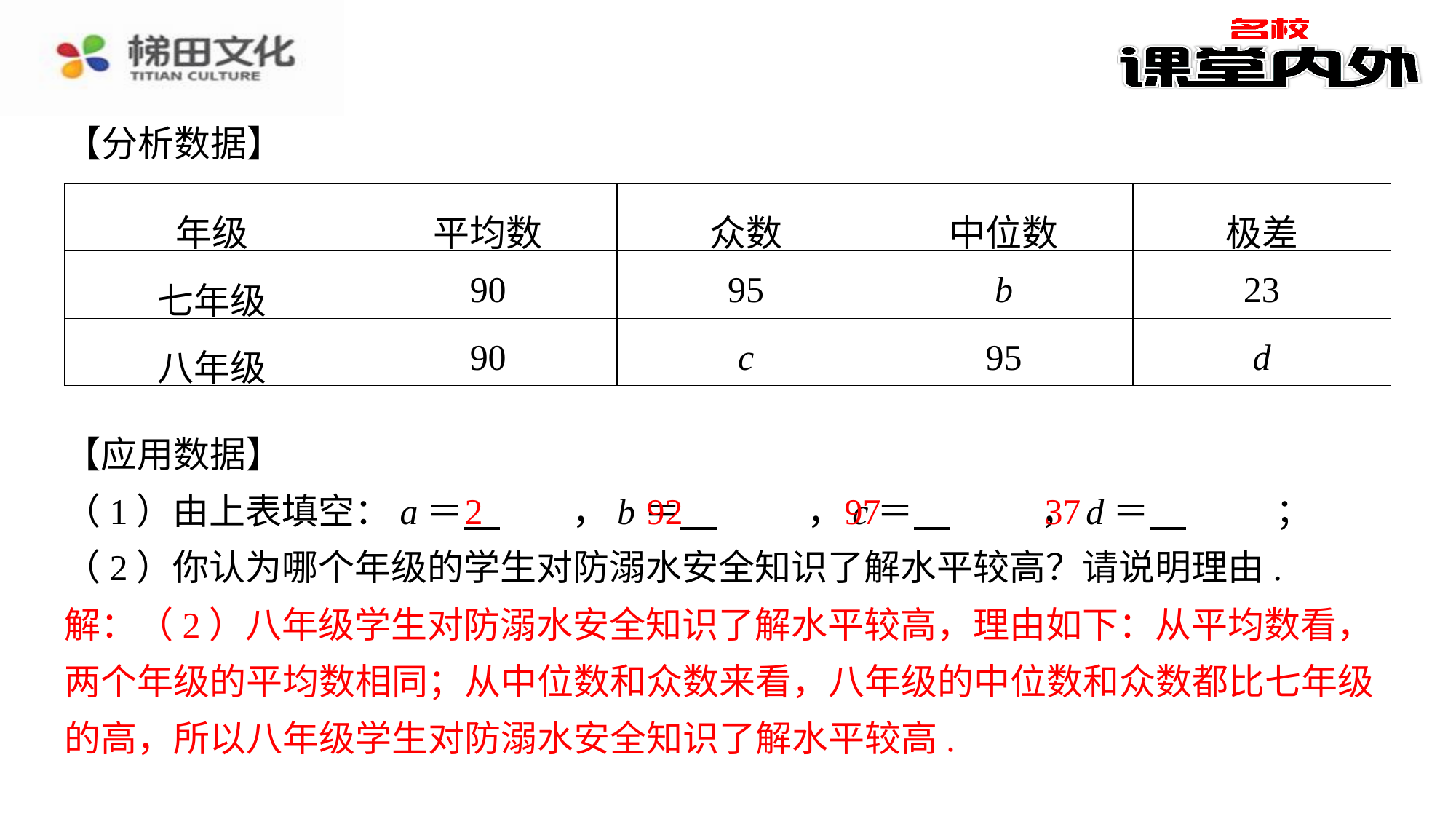

【分析数据】
| 年级 | 平均数 | 众数 | 中位数 | 极差 |
| --- | --- | --- | --- | --- |
| 七年级 | 90 | 95 | b | 23 |
| 八年级 | 90 | c | 95 | d |
【应用数据】
（1）由上表填空：a＝ 　2　⁠，b＝ 　92　⁠，c＝ 　97　⁠，d＝ 　37　⁠；
（2）你认为哪个年级的学生对防溺水安全知识了解水平较高？请说明理由.
解：（2）八年级学生对防溺水安全知识了解水平较高，理由如下：从平均数看，两个年级的平均数相同；从中位数和众数来看，八年级的中位数和众数都比七年级的高，所以八年级学生对防溺水安全知识了解水平较高.⁠
2
92
97
37
解：（2）八年级学生对防溺水安全知识了解水平较高，理由如下：从平均数看，
两个年级的平均数相同；从中位数和众数来看，八年级的中位数和众数都比七年级
的高，所以八年级学生对防溺水安全知识了解水平较高.